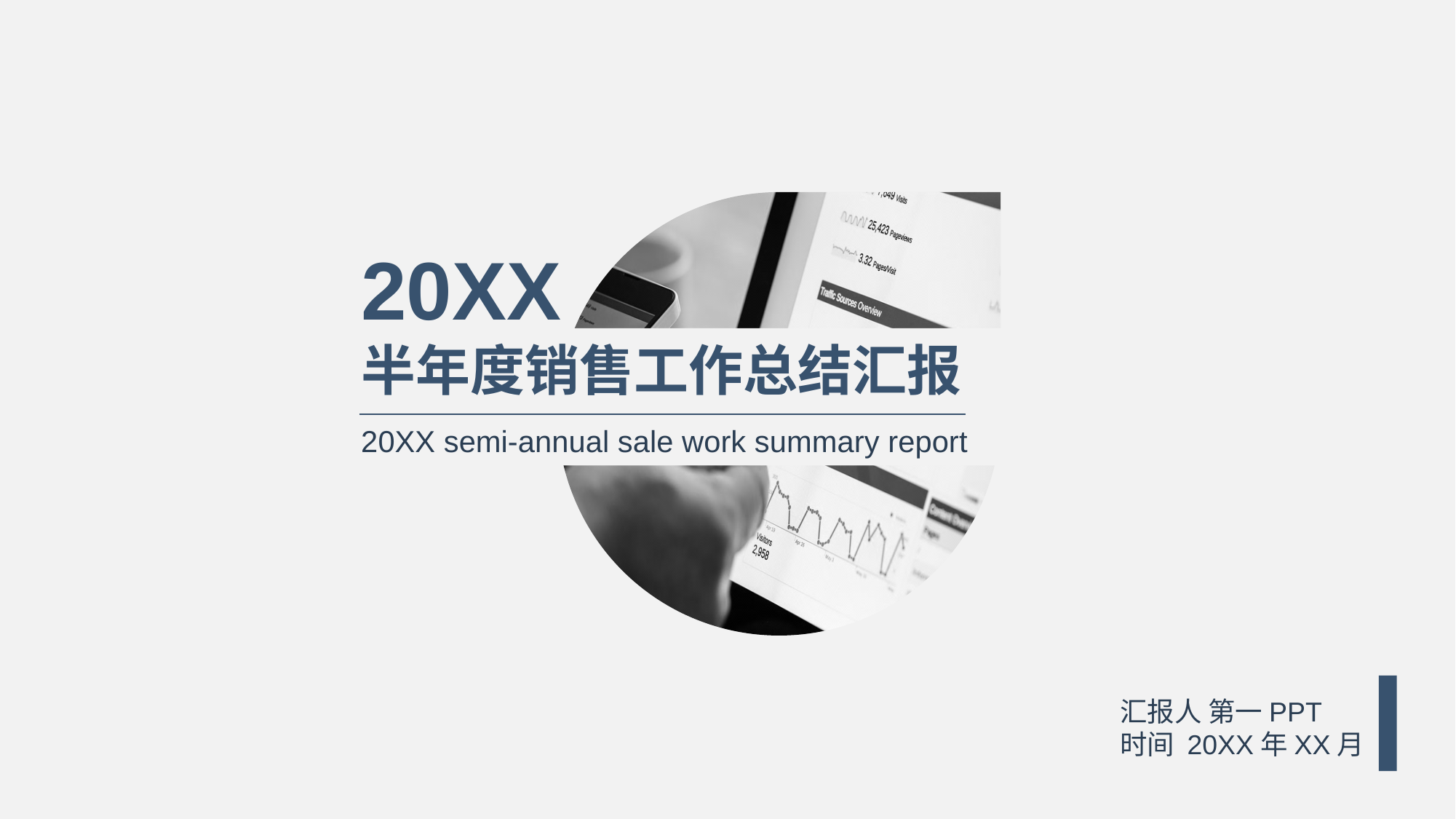

20XX
半年度销售工作总结汇报

20XX semi-annual sale work summary report

汇报人 第一PPT
时间 20XX年XX月